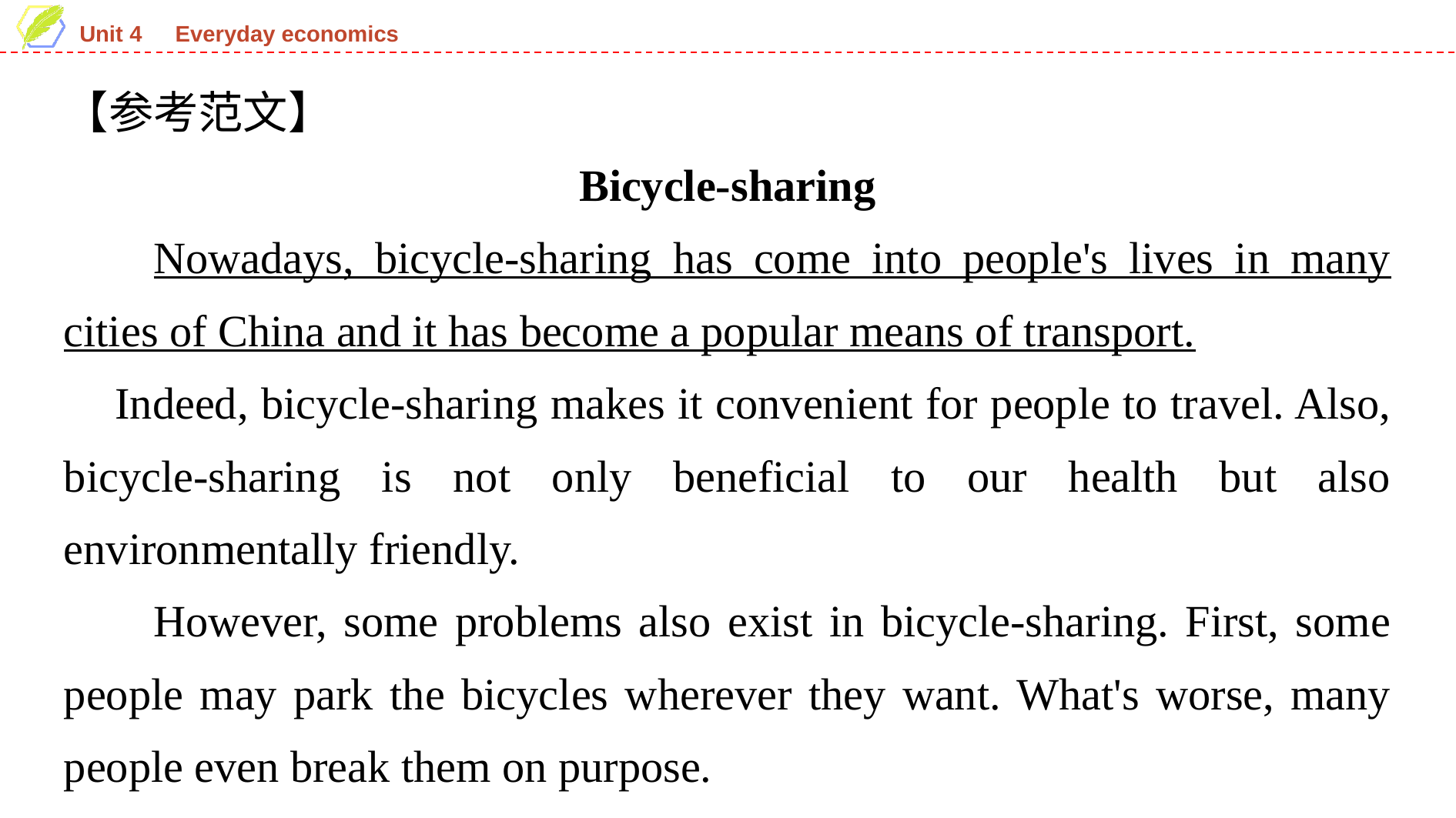

【参考范文】
Bicycle-sharing
Nowadays, bicycle-sharing has come into people's lives in many cities of China and it has become a popular means of transport.
    Indeed, bicycle-sharing makes it convenient for people to travel. Also, bicycle-sharing is not only beneficial to our health but also environmentally friendly.
However, some problems also exist in bicycle-sharing. First, some people may park the bicycles wherever they want. What's worse, many people even break them on purpose.